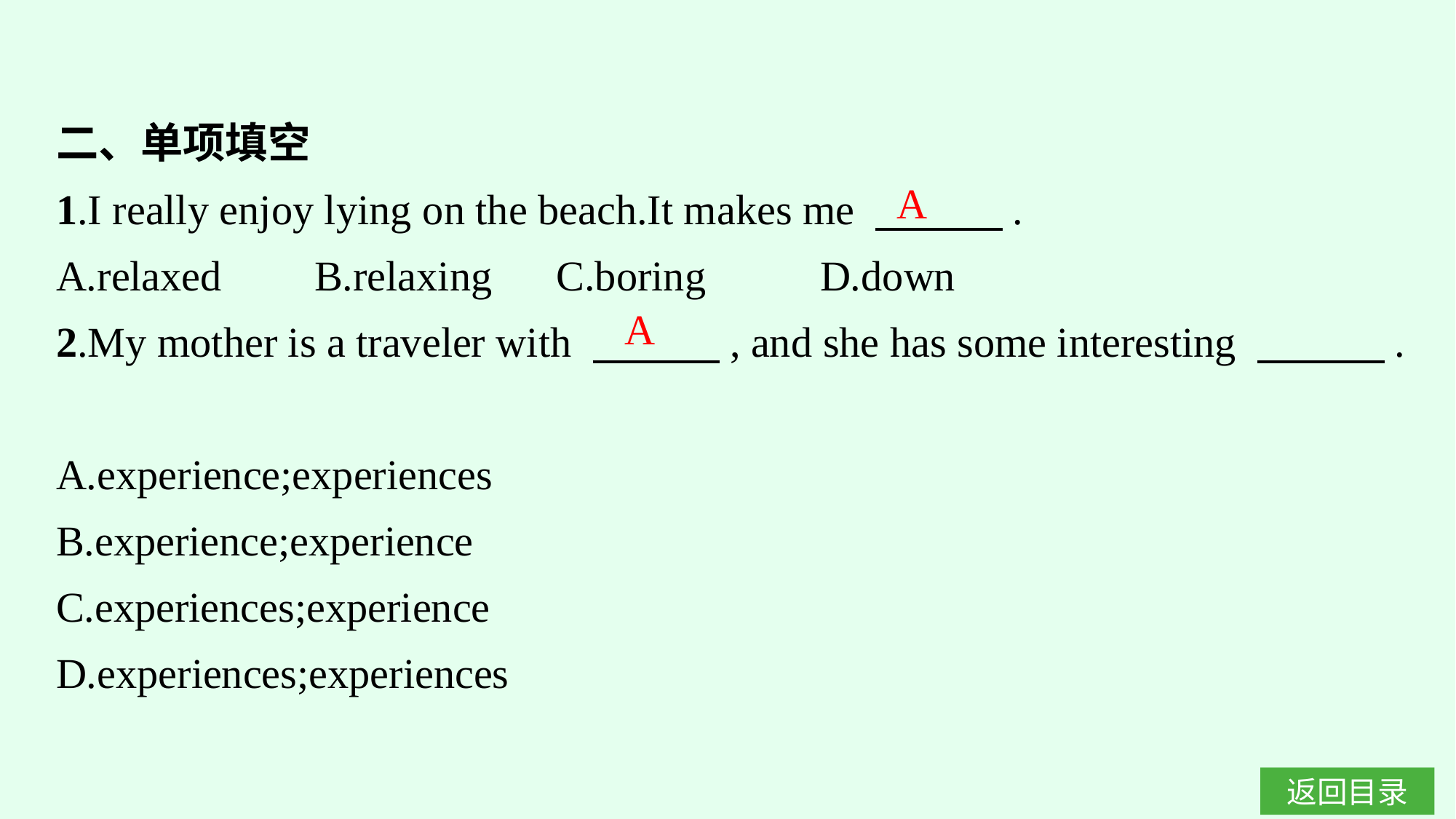

二、单项填空
1.I really enjoy lying on the beach.It makes me 　　　.
A.relaxed　	B.relaxing 	C.boring 	D.down
2.My mother is a traveler with 　　　, and she has some interesting 　　　.
A.experience;experiences
B.experience;experience
C.experiences;experience
D.experiences;experiences
A
A